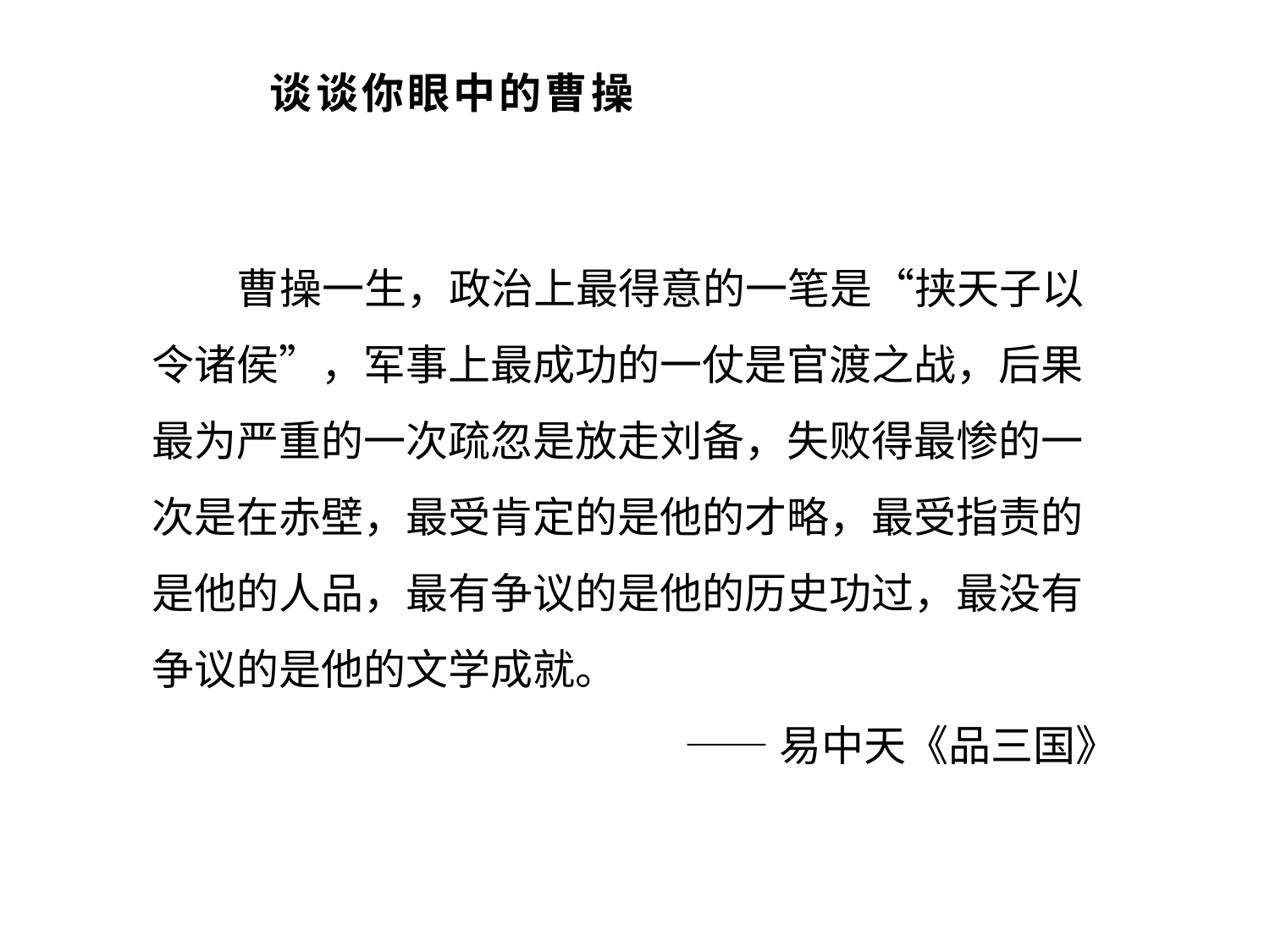

# 谈谈你眼中的曹操
曹操一生，政治上最得意的一笔是“挟天子以令诸侯”，军事上最成功的一仗是官渡之战，后果最为严重的一次疏忽是放走刘备，失败得最惨的一次是在赤壁，最受肯定的是他的才略，最受指责的是他的人品，最有争议的是他的历史功过，最没有争议的是他的文学成就。
——易中天《品三国》